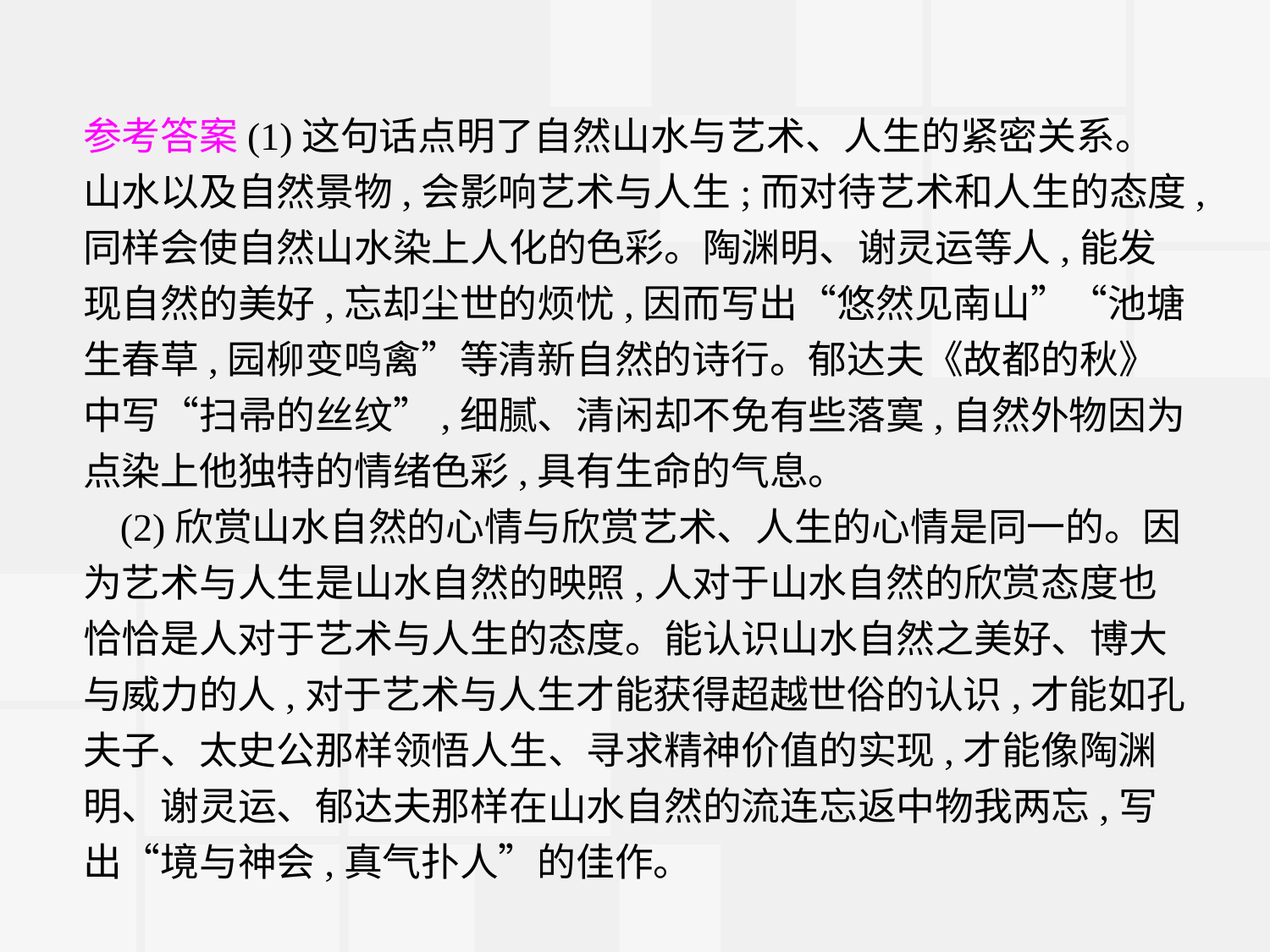

参考答案(1)这句话点明了自然山水与艺术、人生的紧密关系。山水以及自然景物,会影响艺术与人生;而对待艺术和人生的态度,同样会使自然山水染上人化的色彩。陶渊明、谢灵运等人,能发现自然的美好,忘却尘世的烦忧,因而写出“悠然见南山”“池塘生春草,园柳变鸣禽”等清新自然的诗行。郁达夫《故都的秋》中写“扫帚的丝纹”,细腻、清闲却不免有些落寞,自然外物因为点染上他独特的情绪色彩,具有生命的气息。
(2)欣赏山水自然的心情与欣赏艺术、人生的心情是同一的。因为艺术与人生是山水自然的映照,人对于山水自然的欣赏态度也恰恰是人对于艺术与人生的态度。能认识山水自然之美好、博大与威力的人,对于艺术与人生才能获得超越世俗的认识,才能如孔夫子、太史公那样领悟人生、寻求精神价值的实现,才能像陶渊明、谢灵运、郁达夫那样在山水自然的流连忘返中物我两忘,写出“境与神会,真气扑人”的佳作。